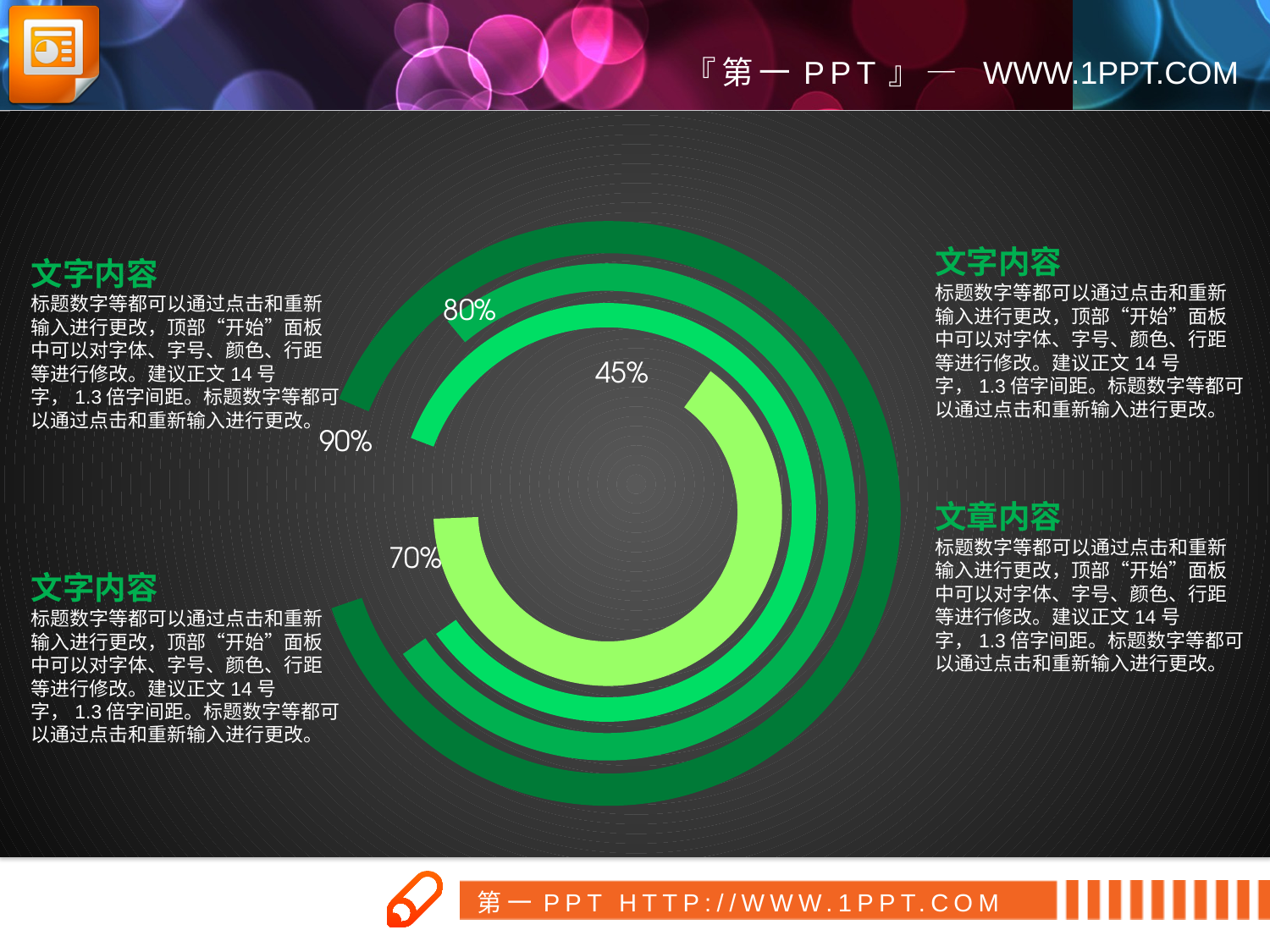

80%

45%
90%
70%
文字内容
文字内容
标题数字等都可以通过点击和重新输入进行更改，顶部“开始”面板中可以对字体、字号、颜色、行距等进行修改。建议正文14号字，1.3倍字间距。标题数字等都可以通过点击和重新输入进行更改。
标题数字等都可以通过点击和重新输入进行更改，顶部“开始”面板中可以对字体、字号、颜色、行距等进行修改。建议正文14号字，1.3倍字间距。标题数字等都可以通过点击和重新输入进行更改。
文章内容
标题数字等都可以通过点击和重新输入进行更改，顶部“开始”面板中可以对字体、字号、颜色、行距等进行修改。建议正文14号字，1.3倍字间距。标题数字等都可以通过点击和重新输入进行更改。
文字内容
标题数字等都可以通过点击和重新输入进行更改，顶部“开始”面板中可以对字体、字号、颜色、行距等进行修改。建议正文14号字，1.3倍字间距。标题数字等都可以通过点击和重新输入进行更改。